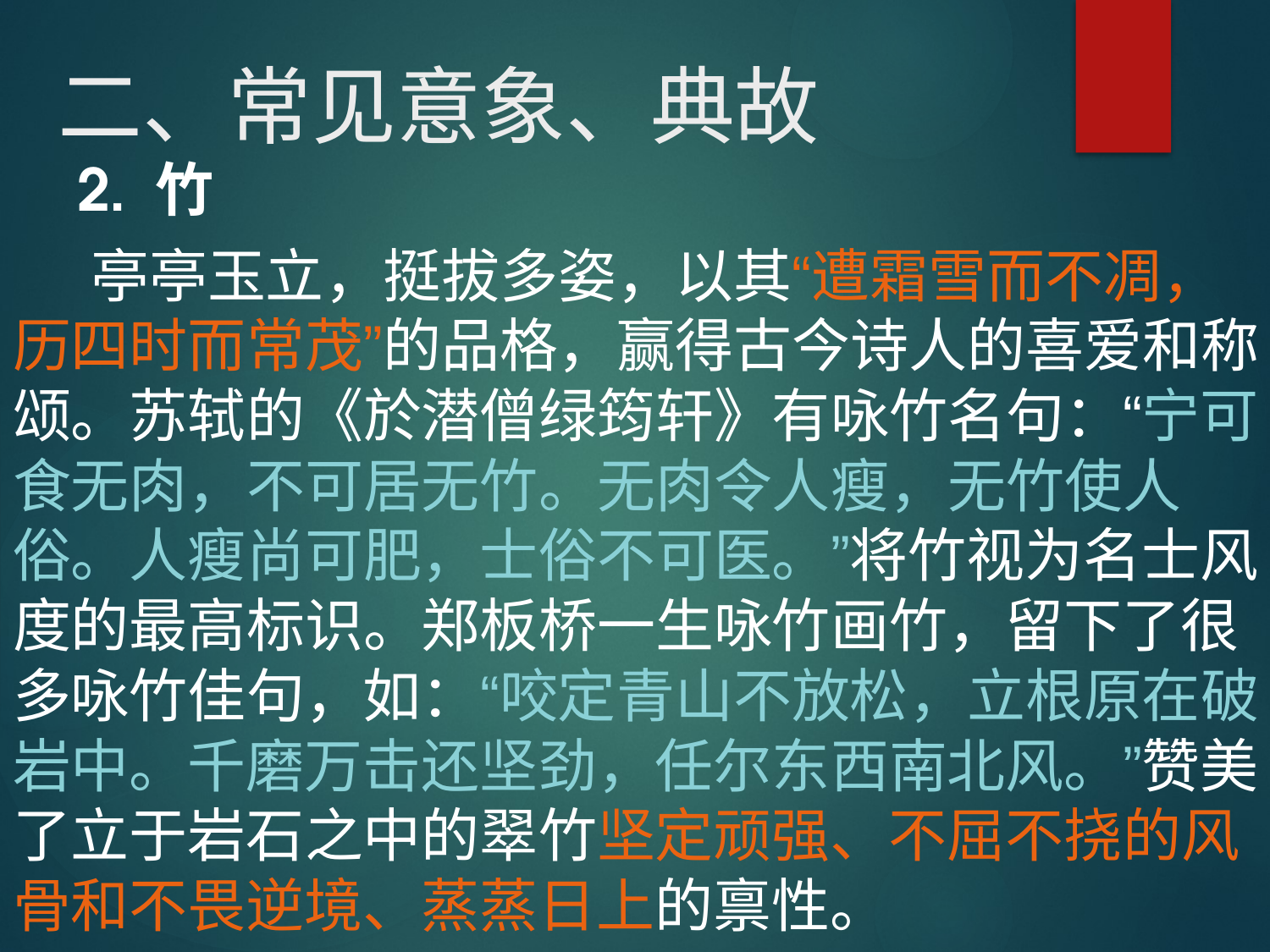

# 二、常见意象、典故
    2. 竹
    亭亭玉立，挺拔多姿，以其“遭霜雪而不凋，历四时而常茂”的品格，赢得古今诗人的喜爱和称颂。苏轼的《於潜僧绿筠轩》有咏竹名句：“宁可食无肉，不可居无竹。无肉令人瘦，无竹使人俗。人瘦尚可肥，士俗不可医。”将竹视为名士风度的最高标识。郑板桥一生咏竹画竹，留下了很多咏竹佳句，如：“咬定青山不放松，立根原在破岩中。千磨万击还坚劲，任尔东西南北风。”赞美了立于岩石之中的翠竹坚定顽强、不屈不挠的风骨和不畏逆境、蒸蒸日上的禀性。